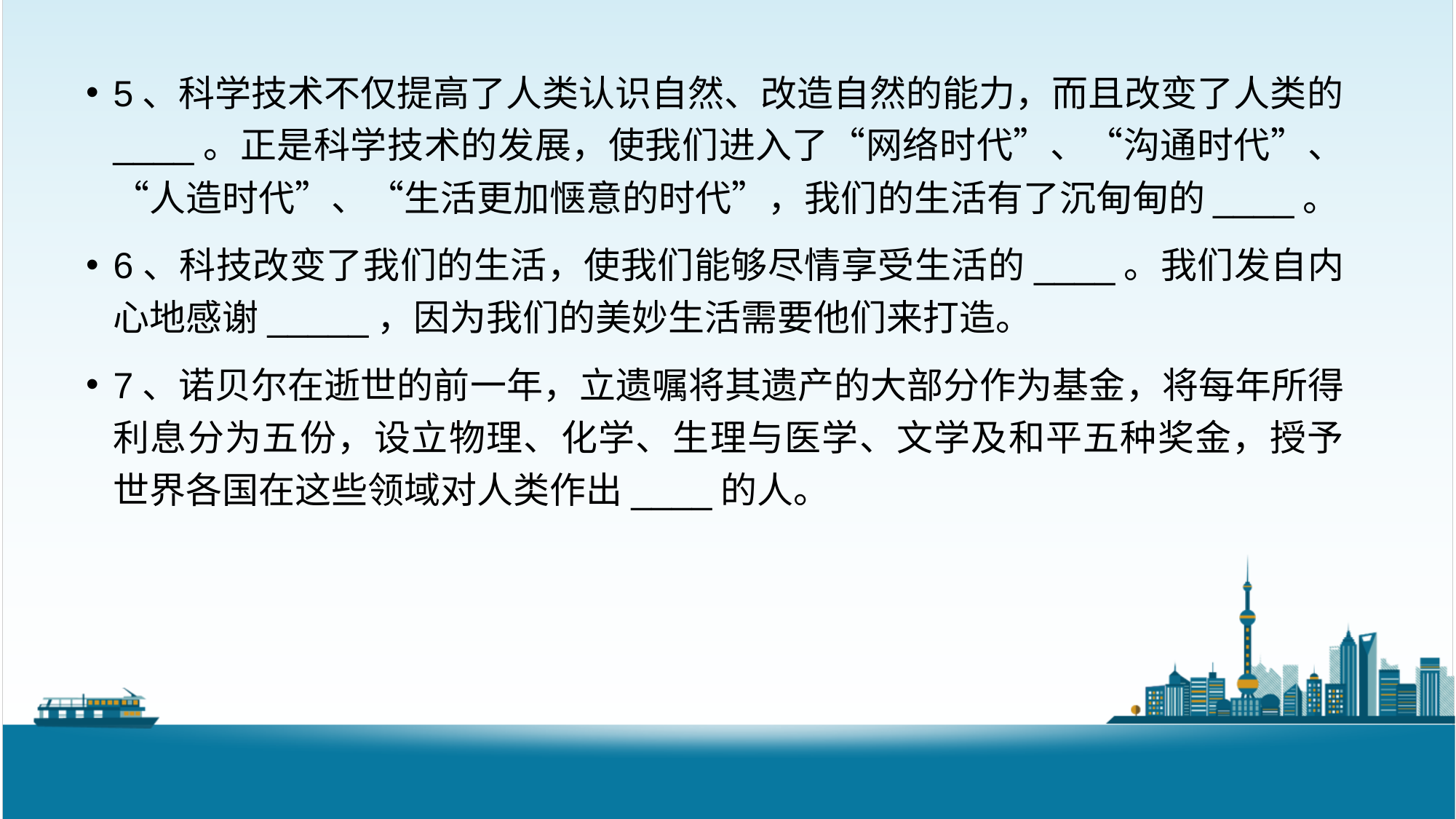

5、科学技术不仅提高了人类认识自然、改造自然的能力，而且改变了人类的____。正是科学技术的发展，使我们进入了“网络时代”、“沟通时代”、“人造时代”、“生活更加惬意的时代”，我们的生活有了沉甸甸的____。
6、科技改变了我们的生活，使我们能够尽情享受生活的____。我们发自内心地感谢_____，因为我们的美妙生活需要他们来打造。
7、诺贝尔在逝世的前一年，立遗嘱将其遗产的大部分作为基金，将每年所得利息分为五份，设立物理、化学、生理与医学、文学及和平五种奖金，授予世界各国在这些领域对人类作出____的人。